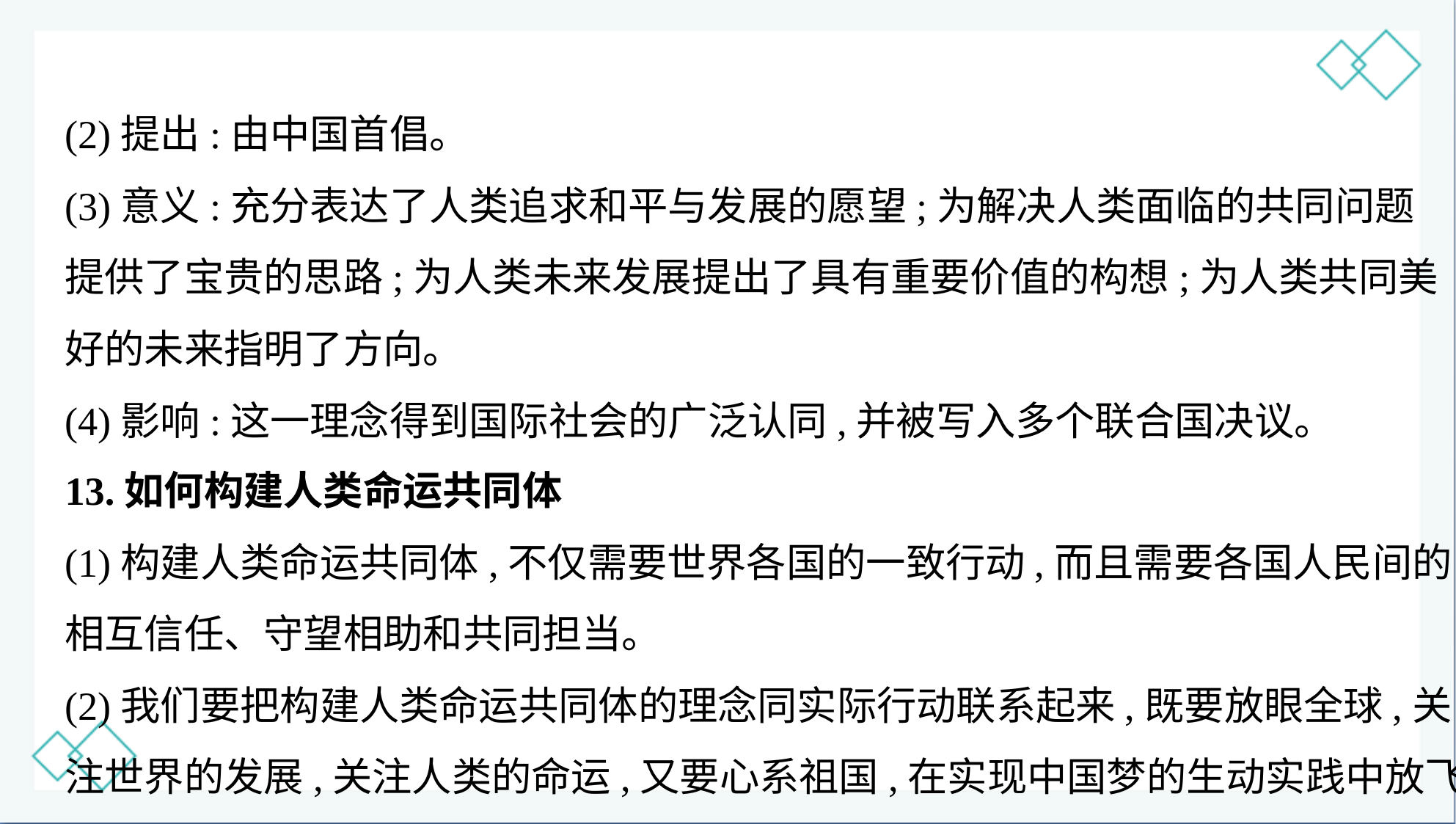

(2)提出:由中国首倡。
(3)意义:充分表达了人类追求和平与发展的愿望;为解决人类面临的共同问题
提供了宝贵的思路;为人类未来发展提出了具有重要价值的构想;为人类共同美
好的未来指明了方向。
(4)影响:这一理念得到国际社会的广泛认同,并被写入多个联合国决议。
13.如何构建人类命运共同体
(1)构建人类命运共同体,不仅需要世界各国的一致行动,而且需要各国人民间的
相互信任、守望相助和共同担当。
(2)我们要把构建人类命运共同体的理念同实际行动联系起来,既要放眼全球,关
注世界的发展,关注人类的命运,又要心系祖国,在实现中国梦的生动实践中放飞